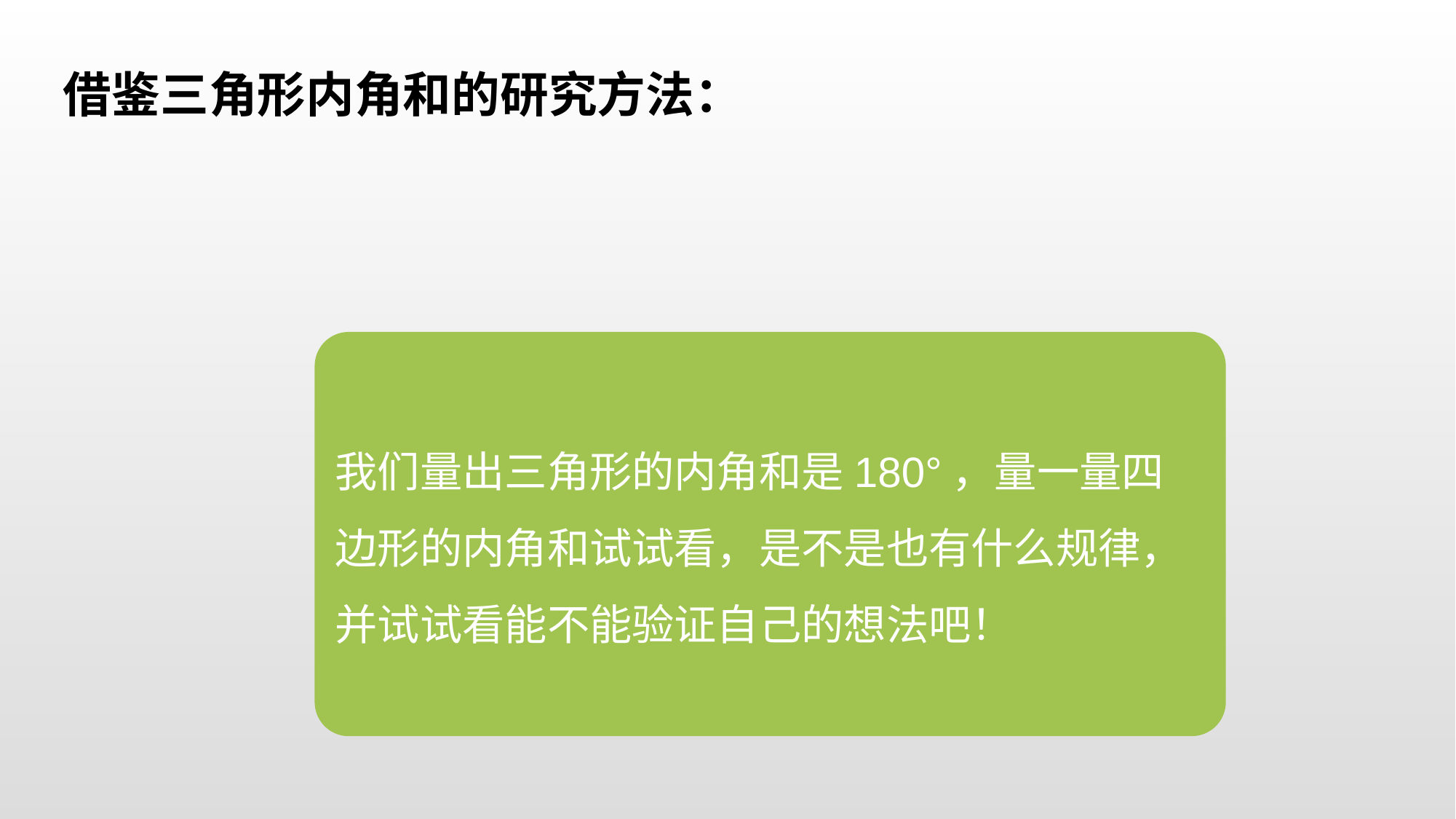

借鉴三角形内角和的研究方法：
我们量出三角形的内角和是180°，量一量四边形的内角和试试看，是不是也有什么规律，并试试看能不能验证自己的想法吧！